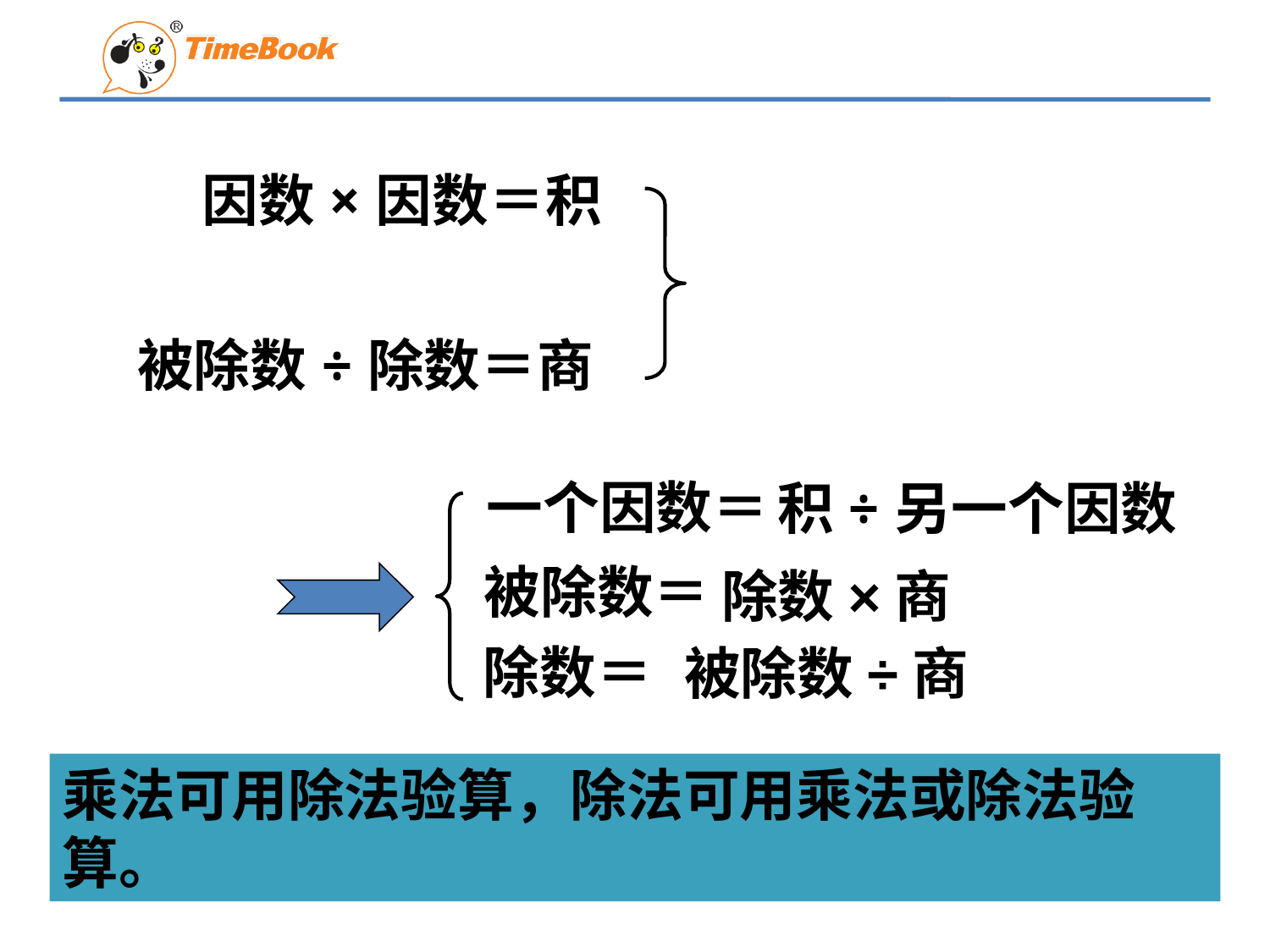

因数×因数＝积

被除数÷除数＝商
一个因数＝
积÷另一个因数

被除数＝
除数×商

除数＝
被除数÷商
乘法可用除法验算，除法可用乘法或除法验算。